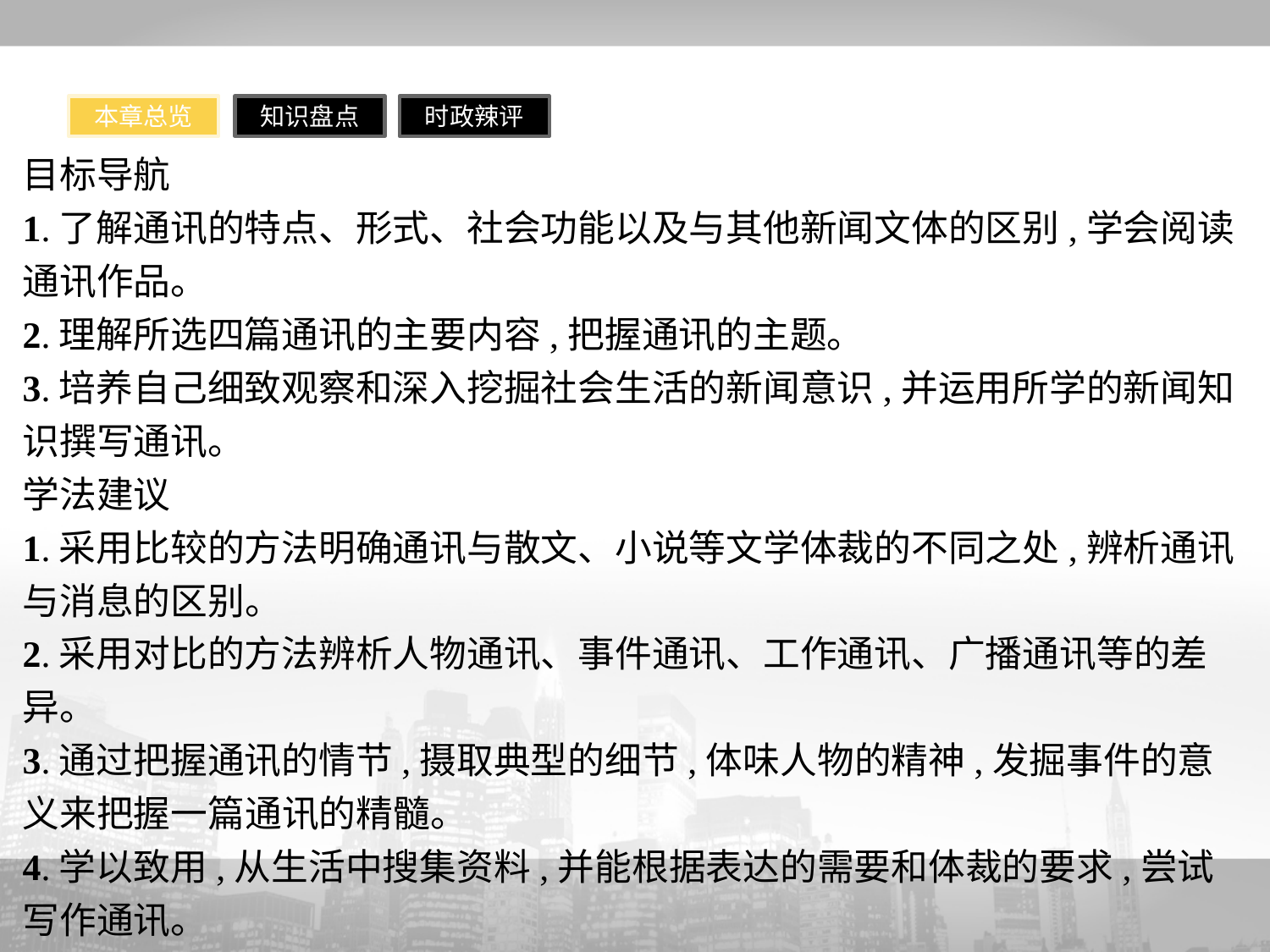

本章总览
知识盘点
时政辣评
目标导航
1.了解通讯的特点、形式、社会功能以及与其他新闻文体的区别,学会阅读通讯作品。
2.理解所选四篇通讯的主要内容,把握通讯的主题。
3.培养自己细致观察和深入挖掘社会生活的新闻意识,并运用所学的新闻知识撰写通讯。
学法建议
1.采用比较的方法明确通讯与散文、小说等文学体裁的不同之处,辨析通讯与消息的区别。
2.采用对比的方法辨析人物通讯、事件通讯、工作通讯、广播通讯等的差异。
3.通过把握通讯的情节,摄取典型的细节,体味人物的精神,发掘事件的意义来把握一篇通讯的精髓。
4.学以致用,从生活中搜集资料,并能根据表达的需要和体裁的要求,尝试写作通讯。